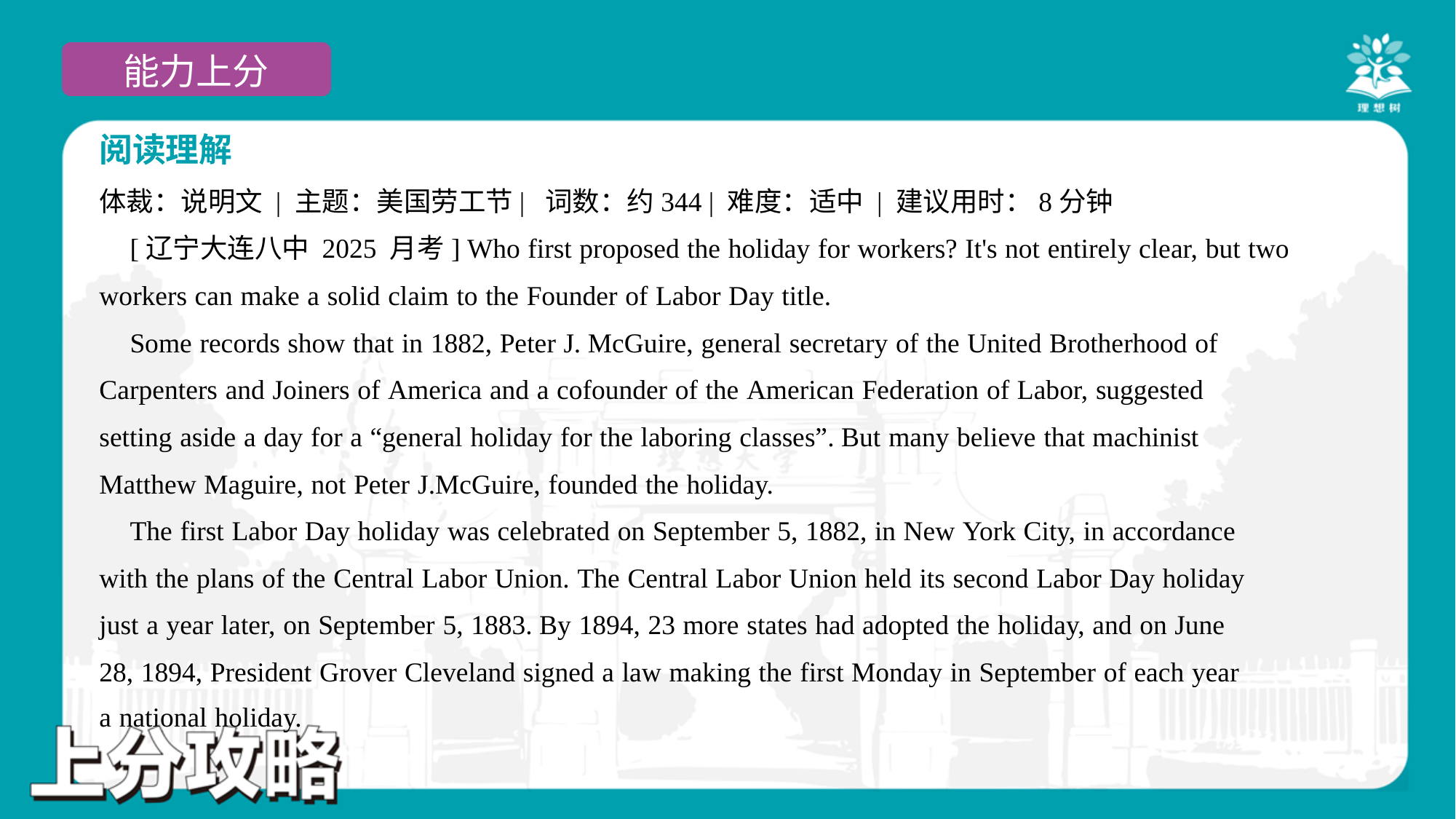

阅读理解
体裁：说明文 | 主题：美国劳工节|  词数：约344 | 难度：适中 | 建议用时：8分钟
    [辽宁大连八中 2025 月考] Who first proposed the holiday for workers? It's not entirely clear, but two
workers can make a solid claim to the Founder of Labor Day title.
    Some records show that in 1882, Peter J. McGuire, general secretary of the United Brotherhood of
Carpenters and Joiners of America and a cofounder of the American Federation of Labor, suggested
setting aside a day for a “general holiday for the laboring classes”. But many believe that machinist
Matthew Maguire, not Peter J.McGuire, founded the holiday.
    The first Labor Day holiday was celebrated on September 5, 1882, in New York City, in accordance
with the plans of the Central Labor Union. The Central Labor Union held its second Labor Day holiday
just a year later, on September 5, 1883. By 1894, 23 more states had adopted the holiday, and on June
28, 1894, President Grover Cleveland signed a law making the first Monday in September of each year
a national holiday.#4